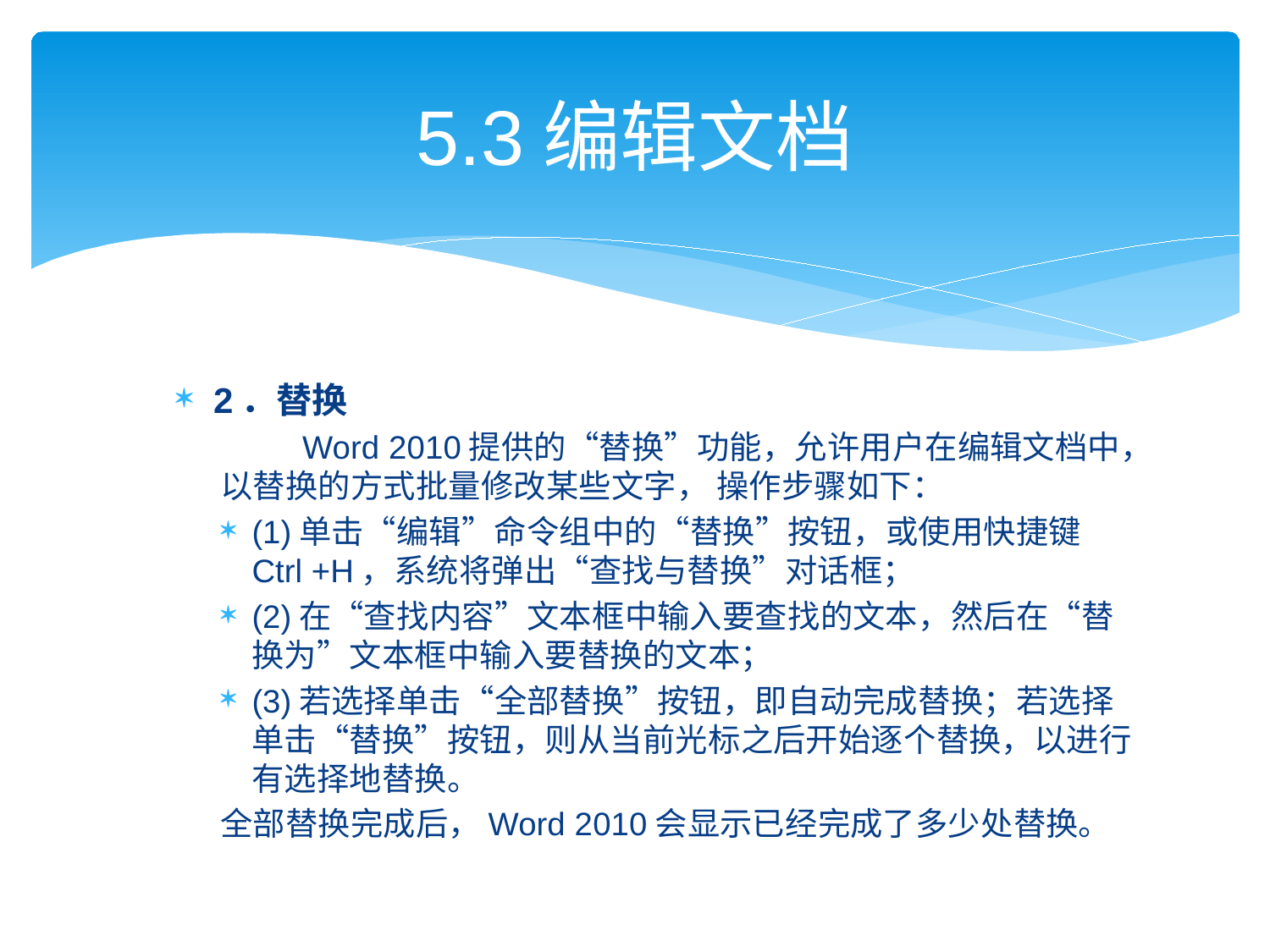

# 5.3编辑文档
2．替换
         Word 2010提供的“替换”功能，允许用户在编辑文档中，以替换的方式批量修改某些文字， 操作步骤如下：
(1)单击“编辑”命令组中的“替换”按钮，或使用快捷键Ctrl +H，系统将弹出“查找与替换”对话框；
(2)在“查找内容”文本框中输入要查找的文本，然后在“替换为”文本框中输入要替换的文本；
(3)若选择单击“全部替换”按钮，即自动完成替换；若选择单击“替换”按钮，则从当前光标之后开始逐个替换，以进行有选择地替换。
全部替换完成后，Word 2010会显示已经完成了多少处替换。